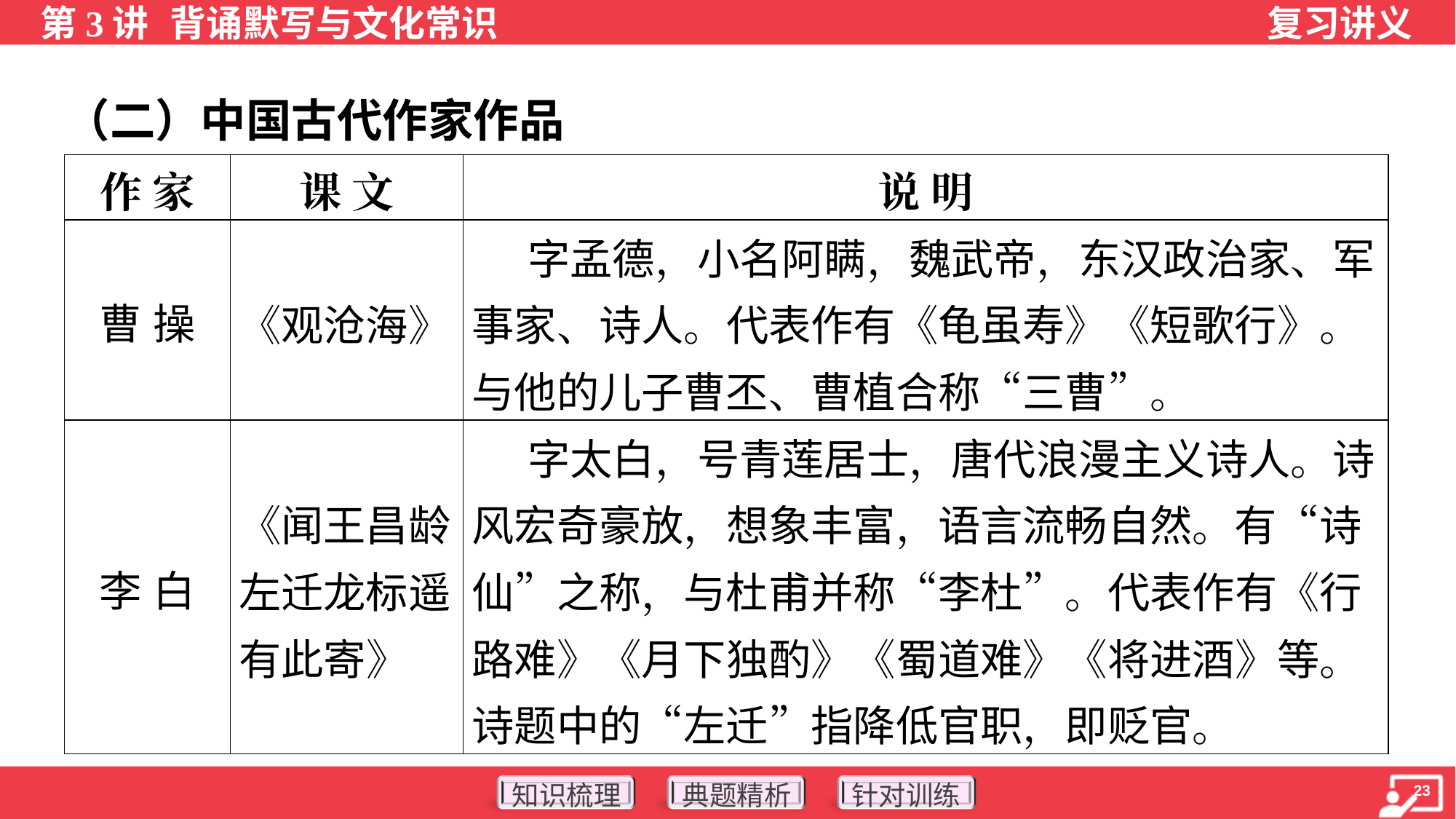

（二）中国古代作家作品
| 作 家 | 课 文 | 说 明 |
| --- | --- | --- |
| 曹 操 | 《观沧海》 | 字孟德，小名阿瞒，魏武帝，东汉政治家、军事家、诗人。代表作有《龟虽寿》《短歌行》。与他的儿子曹丕、曹植合称“三曹”。 |
| 李 白 | 《闻王昌龄左迁龙标遥有此寄》 | 字太白，号青莲居士，唐代浪漫主义诗人。诗风宏奇豪放，想象丰富，语言流畅自然。有“诗仙”之称，与杜甫并称“李杜”。代表作有《行路难》《月下独酌》《蜀道难》《将进酒》等。诗题中的“左迁”指降低官职，即贬官。 |